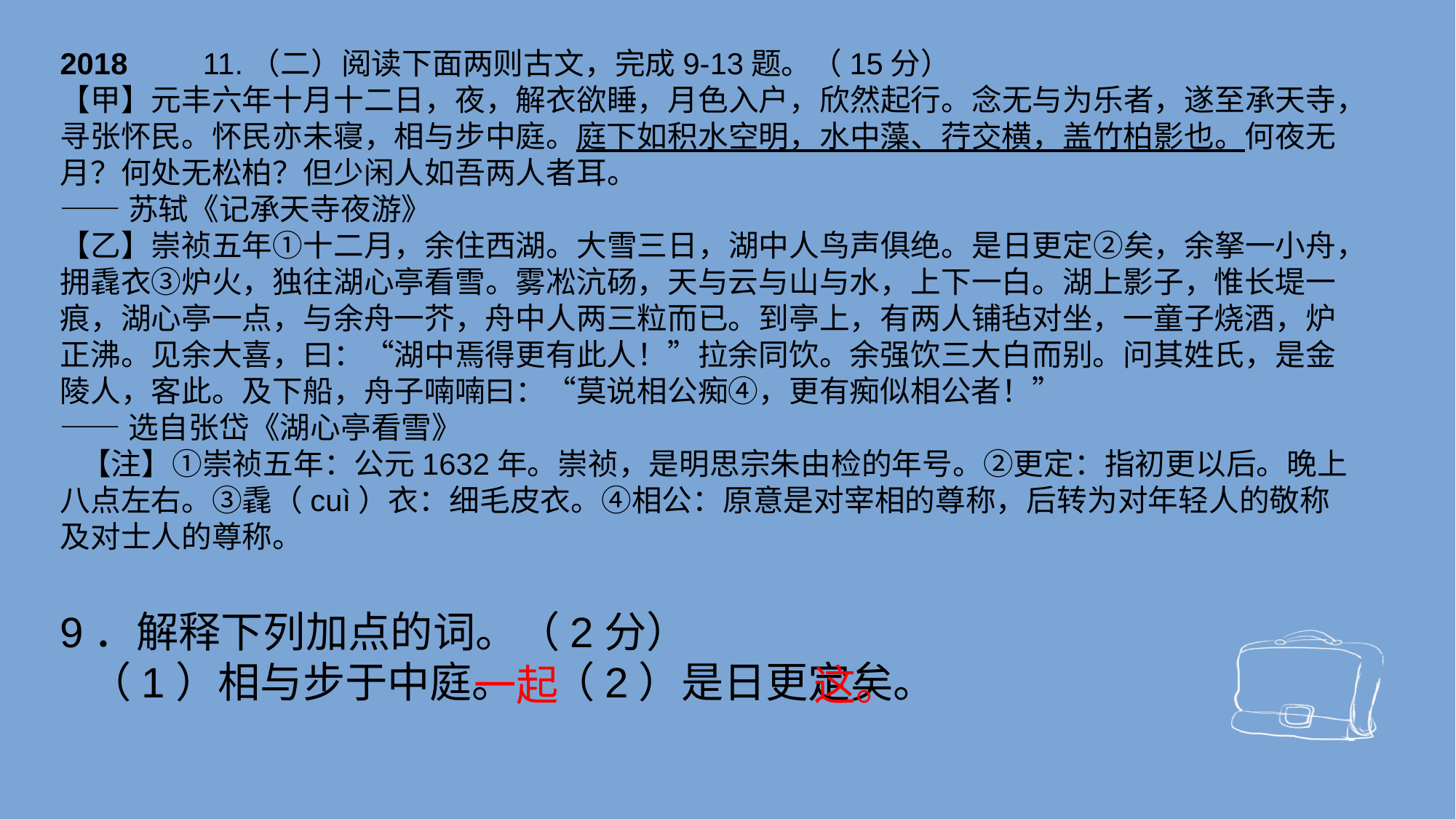

2018         11.（二）阅读下面两则古文，完成9-13题。（15分）
【甲】元丰六年十月十二日，夜，解衣欲睡，月色入户，欣然起行。念无与为乐者，遂至承天寺，寻张怀民。怀民亦未寝，相与步中庭。庭下如积水空明，水中藻、荇交横，盖竹柏影也。何夜无月？何处无松柏？但少闲人如吾两人者耳。
——苏轼《记承天寺夜游》
【乙】崇祯五年①十二月，余住西湖。大雪三日，湖中人鸟声俱绝。是日更定②矣，余拏一小舟，拥毳衣③炉火，独往湖心亭看雪。雾凇沆砀，天与云与山与水，上下一白。湖上影子，惟长堤一痕，湖心亭一点，与余舟一芥，舟中人两三粒而已。到亭上，有两人铺毡对坐，一童子烧酒，炉正沸。见余大喜，曰：“湖中焉得更有此人！”拉余同饮。余强饮三大白而别。问其姓氏，是金陵人，客此。及下船，舟子喃喃曰：“莫说相公痴④，更有痴似相公者！”
——选自张岱《湖心亭看雪》
  【注】①崇祯五年：公元1632年。崇祯，是明思宗朱由检的年号。②更定：指初更以后。晚上八点左右。③毳（cuì）衣：细毛皮衣。④相公：原意是对宰相的尊称，后转为对年轻人的敬称及对士人的尊称。

9．解释下列加点的词。（2分）
  （1）相与步于中庭。    （2）是日更定矣。

一起                           这。